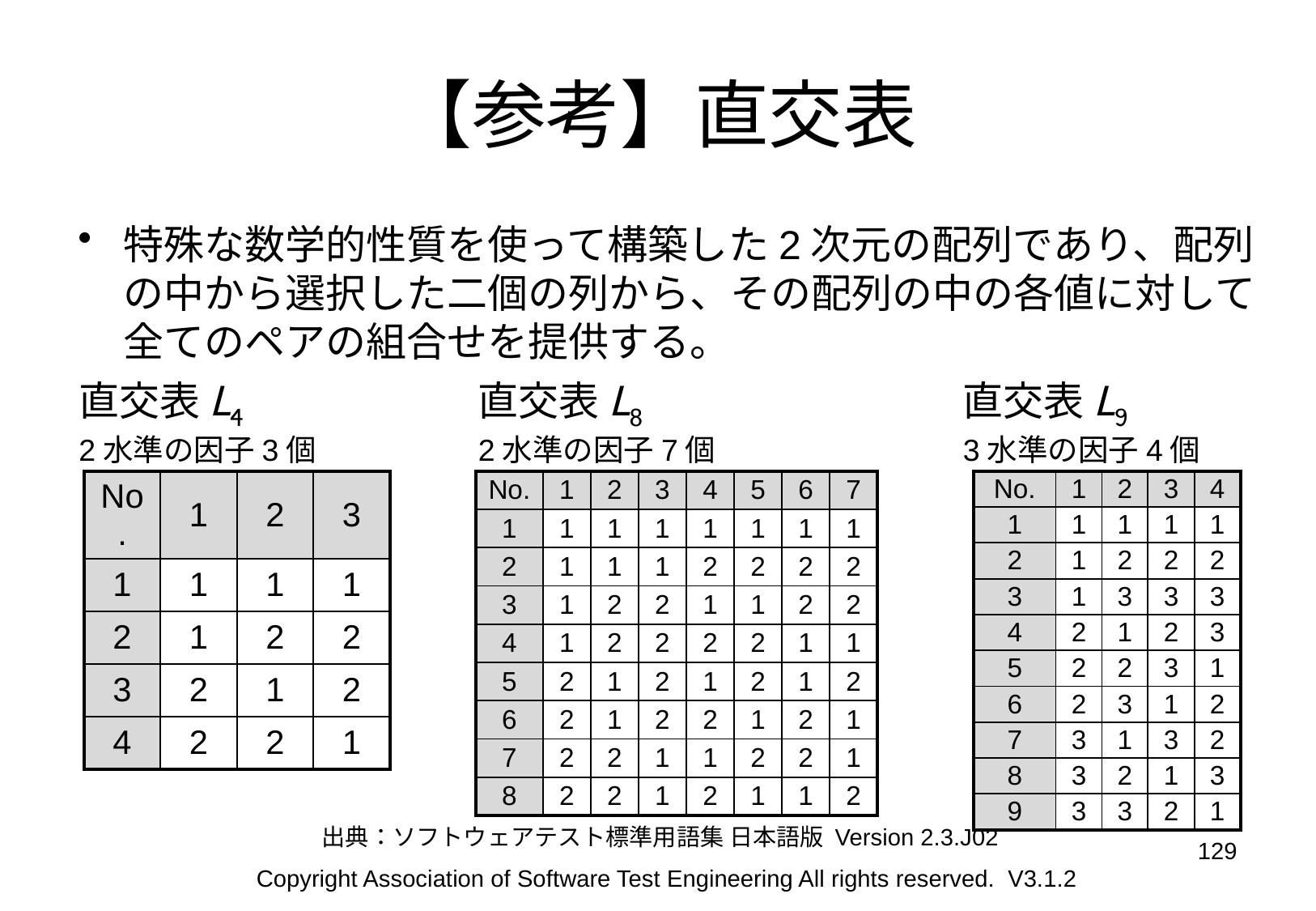

# 【参考】直交表
特殊な数学的性質を使って構築した2次元の配列であり、配列の中から選択した二個の列から、その配列の中の各値に対して全てのペアの組合せを提供する。

直交表L4
2水準の因子3個
直交表L8
2水準の因子7個
直交表L9
3水準の因子4個
| No. | 1 | 2 | 3 |
| --- | --- | --- | --- |
| 1 | 1 | 1 | 1 |
| 2 | 1 | 2 | 2 |
| 3 | 2 | 1 | 2 |
| 4 | 2 | 2 | 1 |
| No. | 1 | 2 | 3 | 4 | 5 | 6 | 7 |
| --- | --- | --- | --- | --- | --- | --- | --- |
| 1 | 1 | 1 | 1 | 1 | 1 | 1 | 1 |
| 2 | 1 | 1 | 1 | 2 | 2 | 2 | 2 |
| 3 | 1 | 2 | 2 | 1 | 1 | 2 | 2 |
| 4 | 1 | 2 | 2 | 2 | 2 | 1 | 1 |
| 5 | 2 | 1 | 2 | 1 | 2 | 1 | 2 |
| 6 | 2 | 1 | 2 | 2 | 1 | 2 | 1 |
| 7 | 2 | 2 | 1 | 1 | 2 | 2 | 1 |
| 8 | 2 | 2 | 1 | 2 | 1 | 1 | 2 |
| No. | 1 | 2 | 3 | 4 |
| --- | --- | --- | --- | --- |
| 1 | 1 | 1 | 1 | 1 |
| 2 | 1 | 2 | 2 | 2 |
| 3 | 1 | 3 | 3 | 3 |
| 4 | 2 | 1 | 2 | 3 |
| 5 | 2 | 2 | 3 | 1 |
| 6 | 2 | 3 | 1 | 2 |
| 7 | 3 | 1 | 3 | 2 |
| 8 | 3 | 2 | 1 | 3 |
| 9 | 3 | 3 | 2 | 1 |
出典：ソフトウェアテスト標準用語集 日本語版 Version 2.3.J02
129
Copyright Association of Software Test Engineering All rights reserved.  V3.1.2